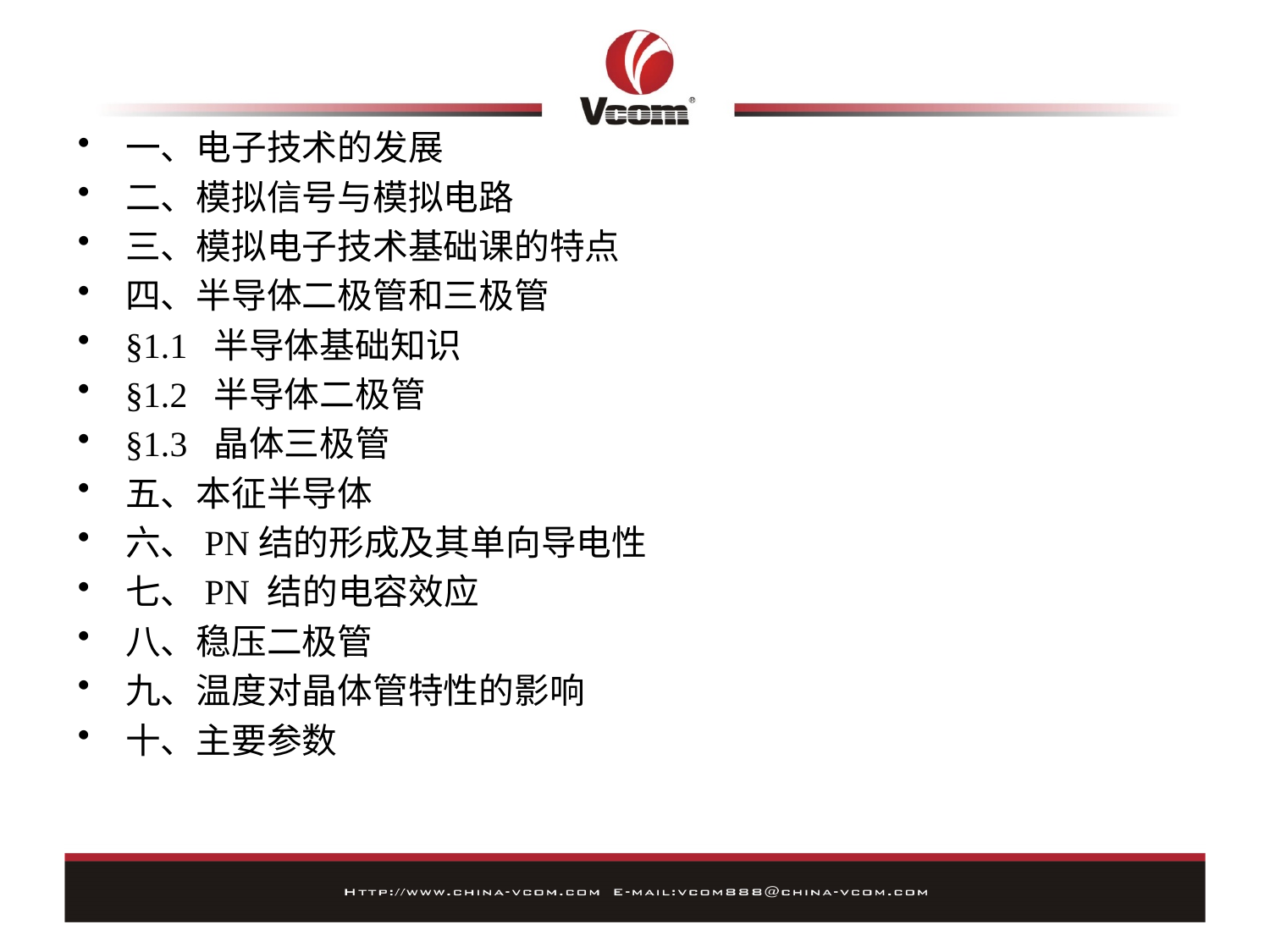

一、电子技术的发展
二、模拟信号与模拟电路
三、模拟电子技术基础课的特点
四、半导体二极管和三极管
§1.1  半导体基础知识
§1.2  半导体二极管
§1.3  晶体三极管
五、本征半导体
六、PN结的形成及其单向导电性
七、PN 结的电容效应
八、稳压二极管
九、温度对晶体管特性的影响
十、主要参数